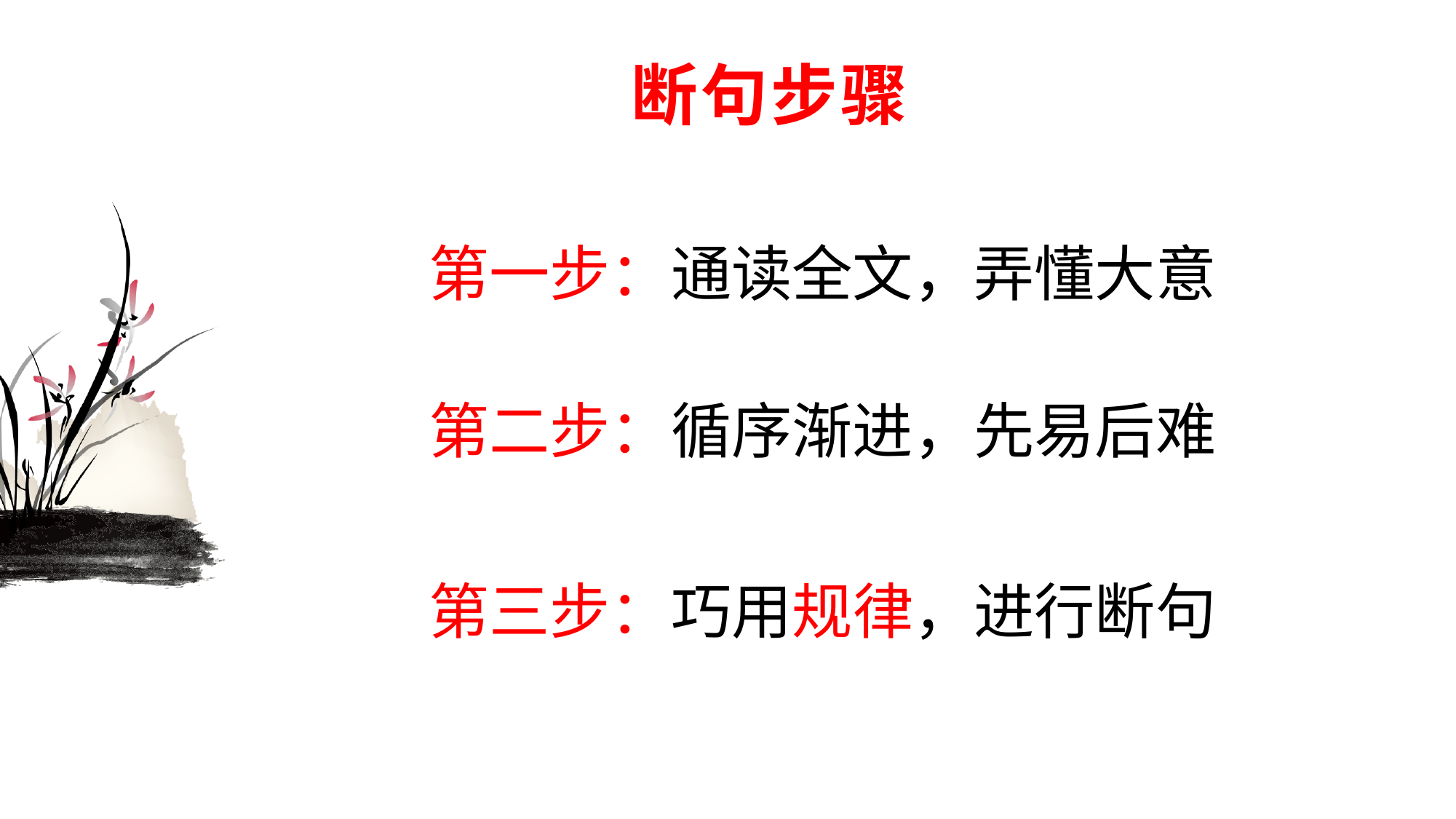

# 断句步骤
第一步：通读全文，弄懂大意
第二步：循序渐进，先易后难
第三步：巧用规律，进行断句